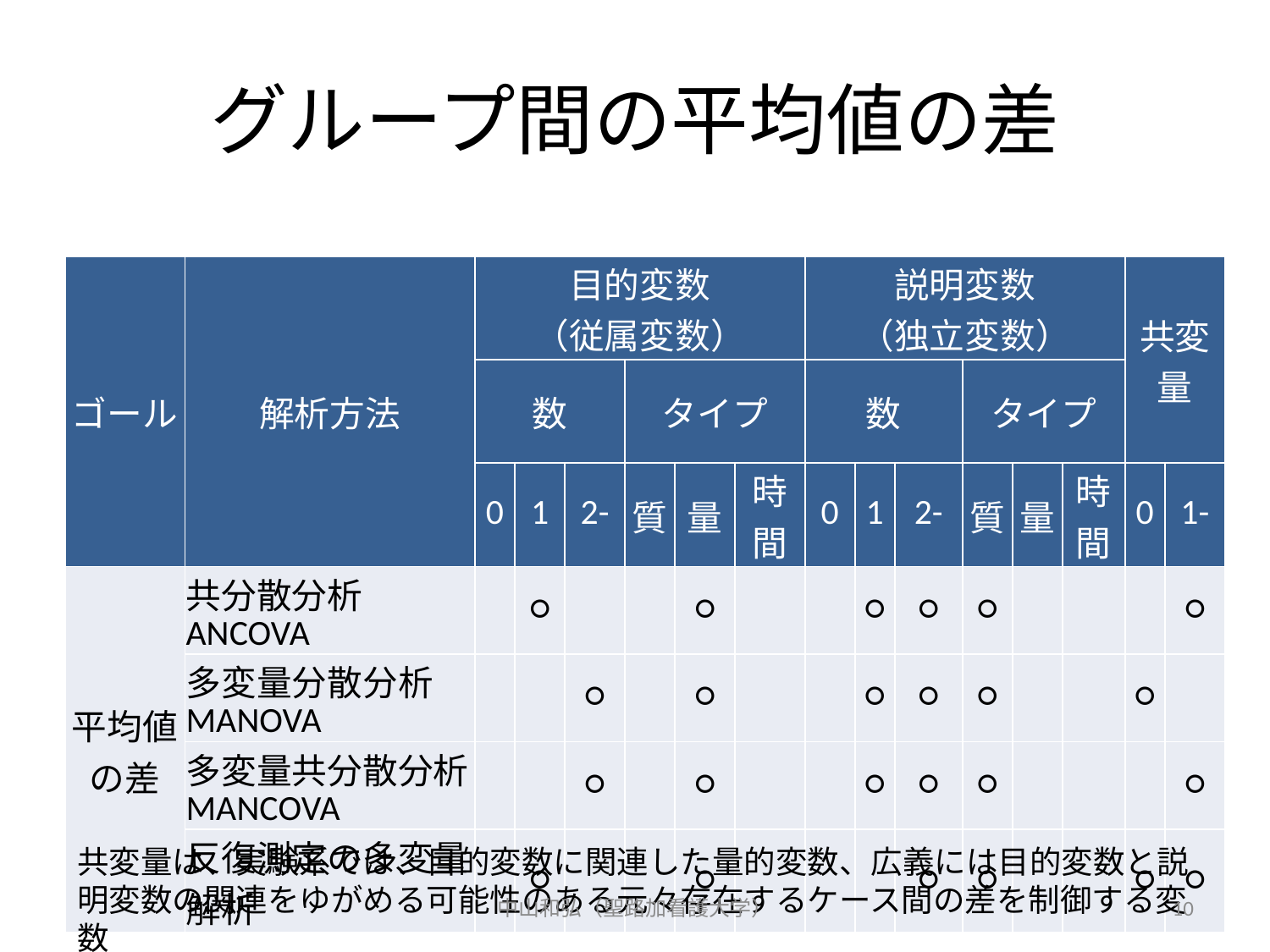

# グループ間の平均値の差
| ゴール | 解析方法 | 目的変数 （従属変数） |  |  |  |  |  | 説明変数 （独立変数） |  |  |  |  |  | 共変量 |  |
| --- | --- | --- | --- | --- | --- | --- | --- | --- | --- | --- | --- | --- | --- | --- | --- |
|  |  | 数 |  |  | タイプ |  |  | 数 |  |  | タイプ |  |  |  |  |
|  |  | 0 | 1 | 2- | 質 | 量 | 時間 | 0 | 1 | 2- | 質 | 量 | 時間 | 0 | 1- |
| 平均値の差 | 共分散分析ANCOVA |  | ○ |  |  | ○ |  |  | ○ | ○ | ○ |  |  |  | ○ |
|  | 多変量分散分析MANOVA |  |  | ○ |  | ○ |  |  | ○ | ○ | ○ |  |  | ○ |  |
|  | 多変量共分散分析MANCOVA |  |  | ○ |  | ○ |  |  | ○ | ○ | ○ |  |  |  | ○ |
|  | 反復測定の多変量解析 |  | ○ |  |  | ○ |  |  |  | ○ | ○ |  |  | ○ | ○ |
共変量は、実験系では、目的変数に関連した量的変数、広義には目的変数と説明変数の関連をゆがめる可能性のある元々存在するケース間の差を制御する変数
中山和弘（聖路加看護大学）
10